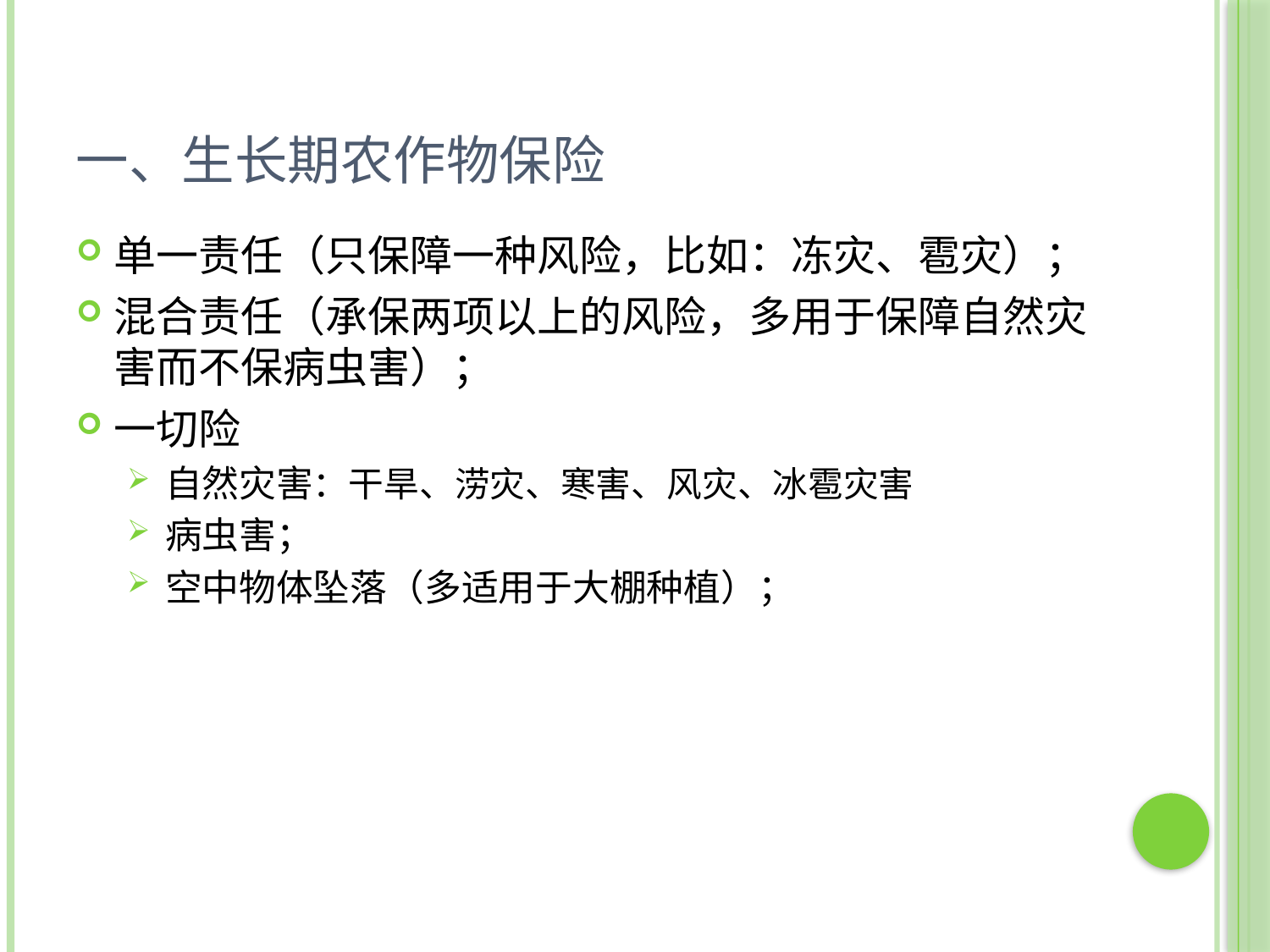

# 一、生长期农作物保险
单一责任（只保障一种风险，比如：冻灾、雹灾）；
混合责任（承保两项以上的风险，多用于保障自然灾害而不保病虫害）；
一切险
自然灾害：干旱、涝灾、寒害、风灾、冰雹灾害
病虫害；
空中物体坠落（多适用于大棚种植）；